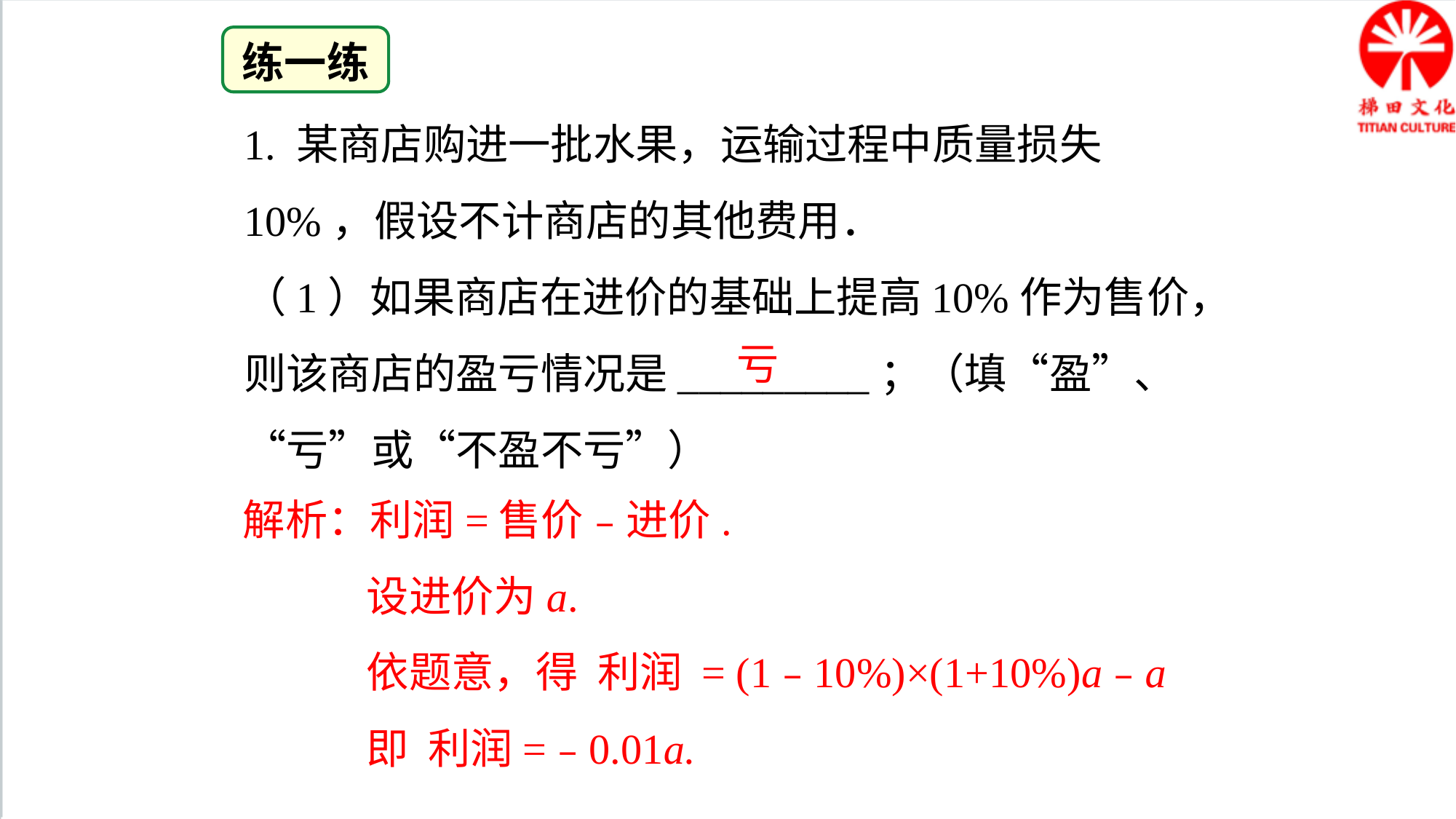

练一练

1. 某商店购进一批水果，运输过程中质量损失10%，假设不计商店的其他费用．
（1）如果商店在进价的基础上提高10%作为售价，则该商店的盈亏情况是_________；（填“盈”、“亏”或“不盈不亏”）
亏
解析：利润=售价﹣进价.
            设进价为a.
            依题意，得  利润 = (1﹣10%)×(1+10%)a﹣a
            即  利润=﹣0.01a.